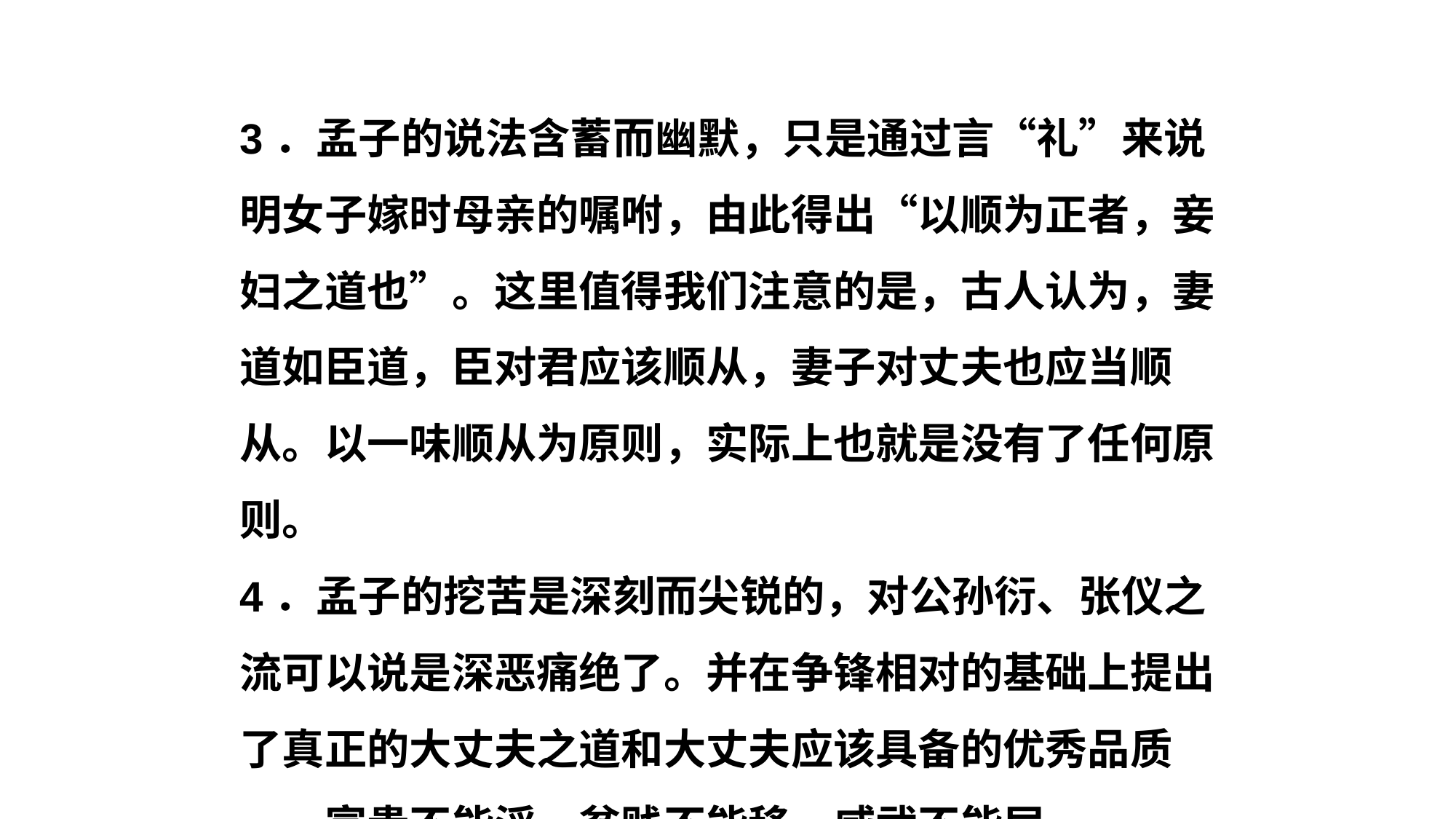

3．孟子的说法含蓄而幽默，只是通过言“礼”来说明女子嫁时母亲的嘱咐，由此得出“以顺为正者，妾妇之道也”。这里值得我们注意的是，古人认为，妻道如臣道，臣对君应该顺从，妻子对丈夫也应当顺从。以一味顺从为原则，实际上也就是没有了任何原则。
4．孟子的挖苦是深刻而尖锐的，对公孙衍、张仪之流可以说是深恶痛绝了。并在争锋相对的基础上提出了真正的大丈夫之道和大丈夫应该具备的优秀品质——富贵不能淫，贫贱不能移，威武不能屈。